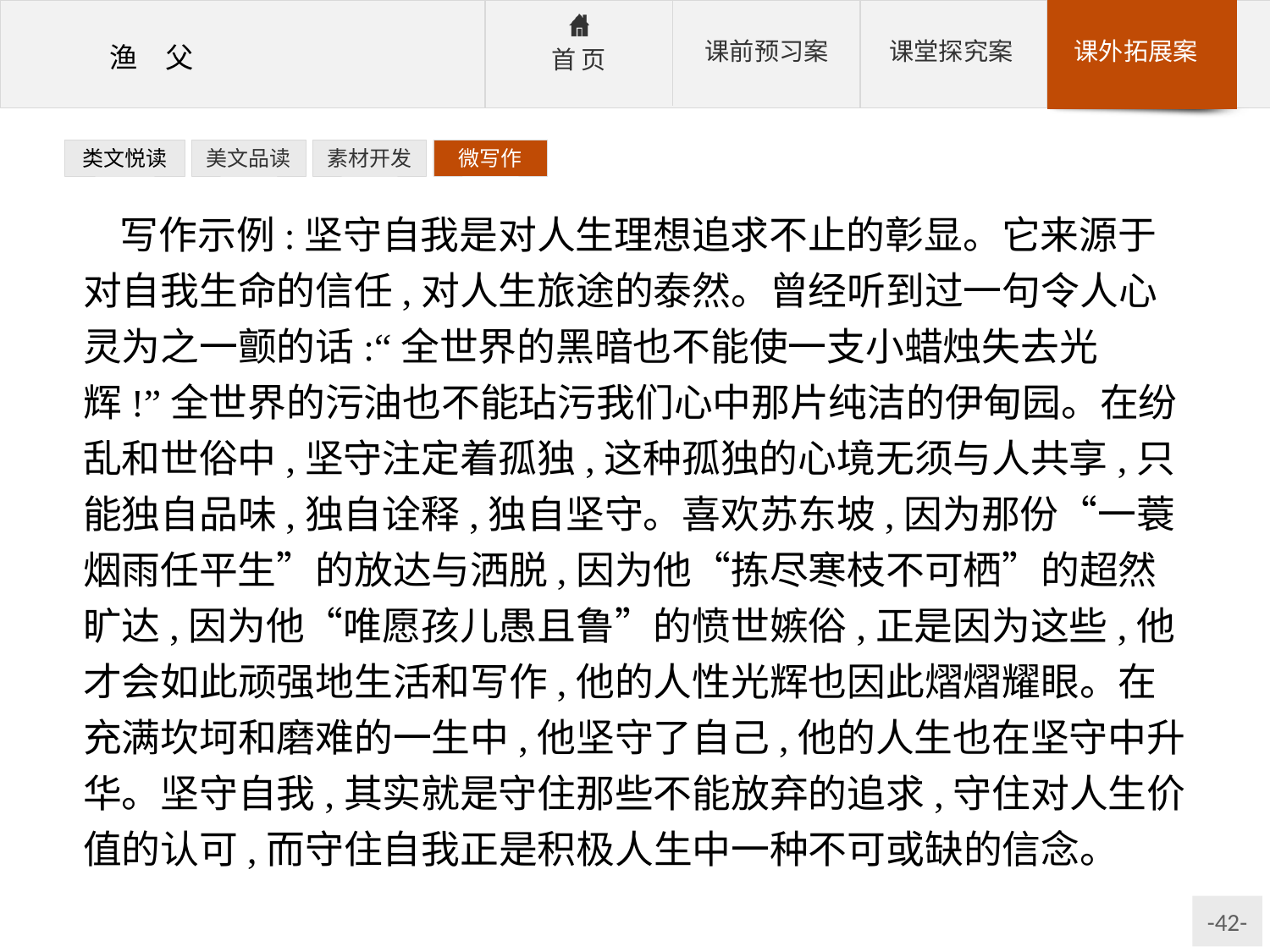

类文悦读
美文品读
素材开发
微写作
写作示例:坚守自我是对人生理想追求不止的彰显。它来源于对自我生命的信任,对人生旅途的泰然。曾经听到过一句令人心灵为之一颤的话:“全世界的黑暗也不能使一支小蜡烛失去光辉!”全世界的污油也不能玷污我们心中那片纯洁的伊甸园。在纷乱和世俗中,坚守注定着孤独,这种孤独的心境无须与人共享,只能独自品味,独自诠释,独自坚守。喜欢苏东坡,因为那份“一蓑烟雨任平生”的放达与洒脱,因为他“拣尽寒枝不可栖”的超然旷达,因为他“唯愿孩儿愚且鲁”的愤世嫉俗,正是因为这些,他才会如此顽强地生活和写作,他的人性光辉也因此熠熠耀眼。在充满坎坷和磨难的一生中,他坚守了自己,他的人生也在坚守中升华。坚守自我,其实就是守住那些不能放弃的追求,守住对人生价值的认可,而守住自我正是积极人生中一种不可或缺的信念。